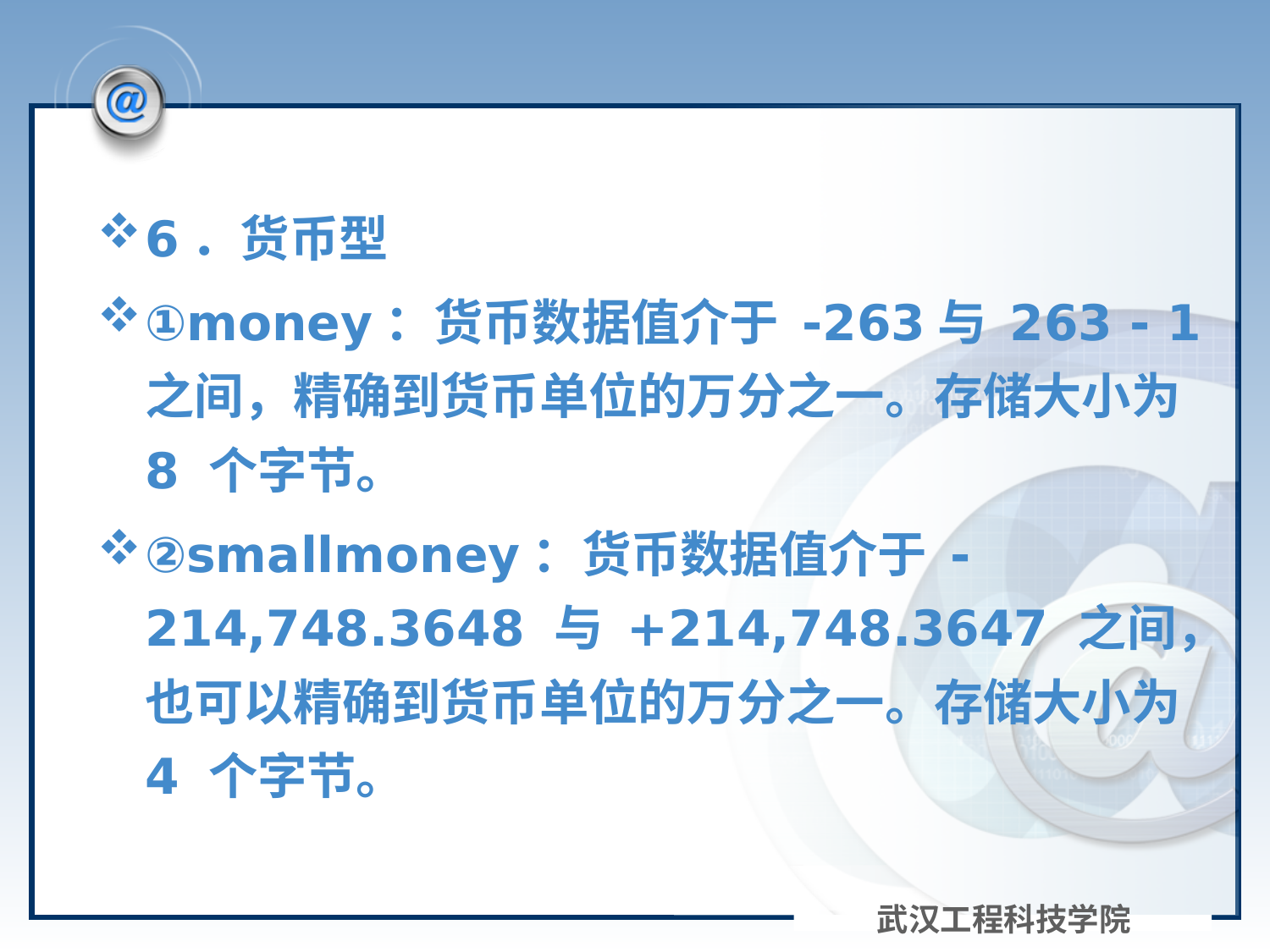

6．货币型
①money：货币数据值介于 -263与 263 - 1之间，精确到货币单位的万分之一。存储大小为 8 个字节。
②smallmoney：货币数据值介于 -214,748.3648 与 +214,748.3647 之间，也可以精确到货币单位的万分之一。存储大小为 4 个字节。
武汉工程科技学院